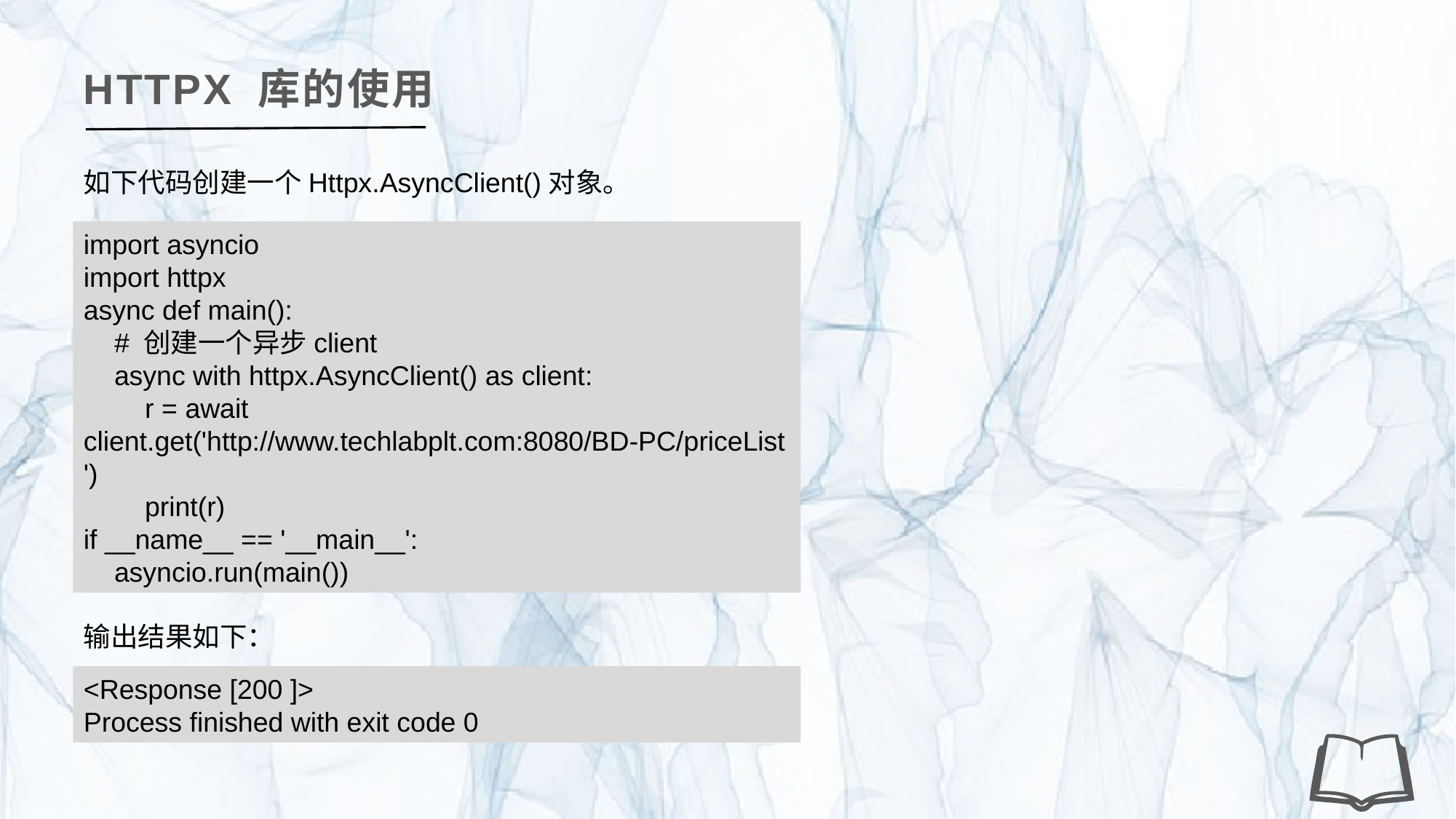

HTTPX 库的使用
如下代码创建一个Httpx.AsyncClient()对象。
import asyncio
import httpx
async def main():
    # 创建一个异步client
    async with httpx.AsyncClient() as client:
        r = await client.get('http://www.techlabplt.com:8080/BD-PC/priceList')
        print(r)
if __name__ == '__main__':
    asyncio.run(main())
输出结果如下：
<Response [200 ]>
Process finished with exit code 0

33